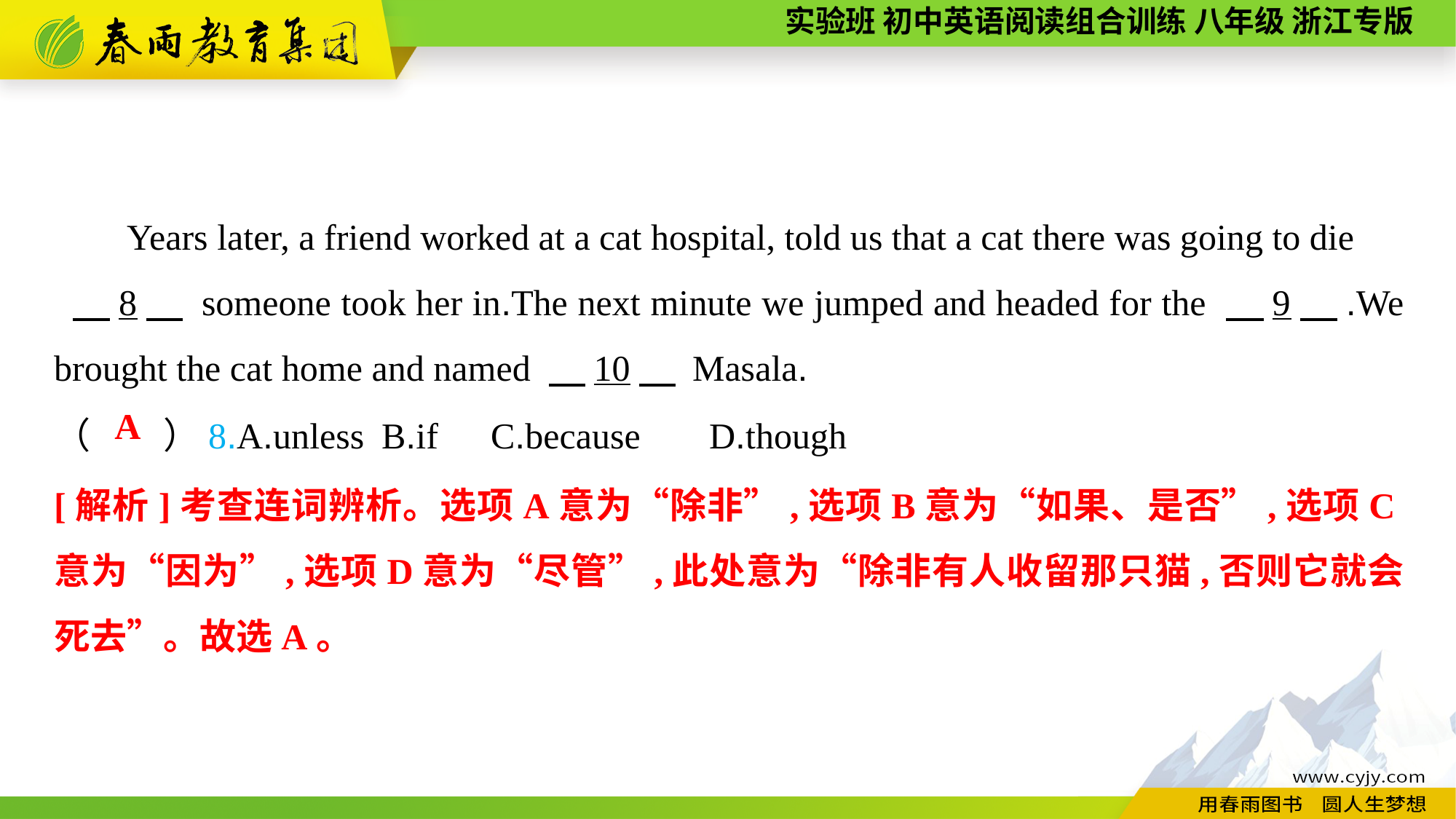

Years later, a friend worked at a cat hospital, told us that a cat there was going to die
 　8　 someone took her in.The next minute we jumped and headed for the 　9　.We brought the cat home and named 　10　 Masala.
（　　）8.A.unless	B.if	C.because	D.though
A
[解析]考查连词辨析。选项A意为“除非”,选项B意为“如果、是否”,选项C意为“因为”,选项D意为“尽管”,此处意为“除非有人收留那只猫,否则它就会死去”。故选A。